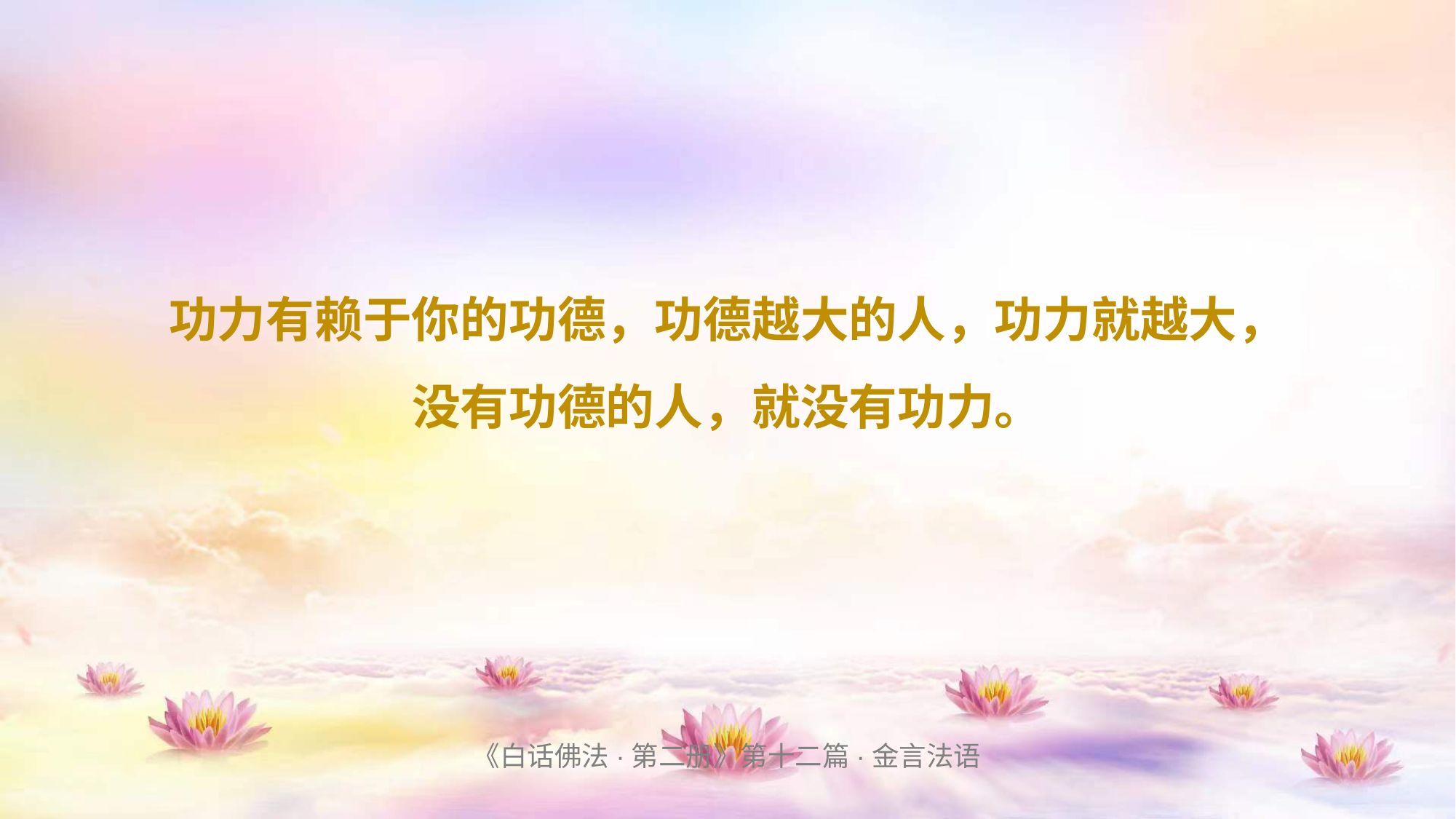

# 功力有赖于你的功德，功德越大的人，功力就越大， 没有功德的人，就没有功力。
《白话佛法·第二册》第十二篇·金言法语